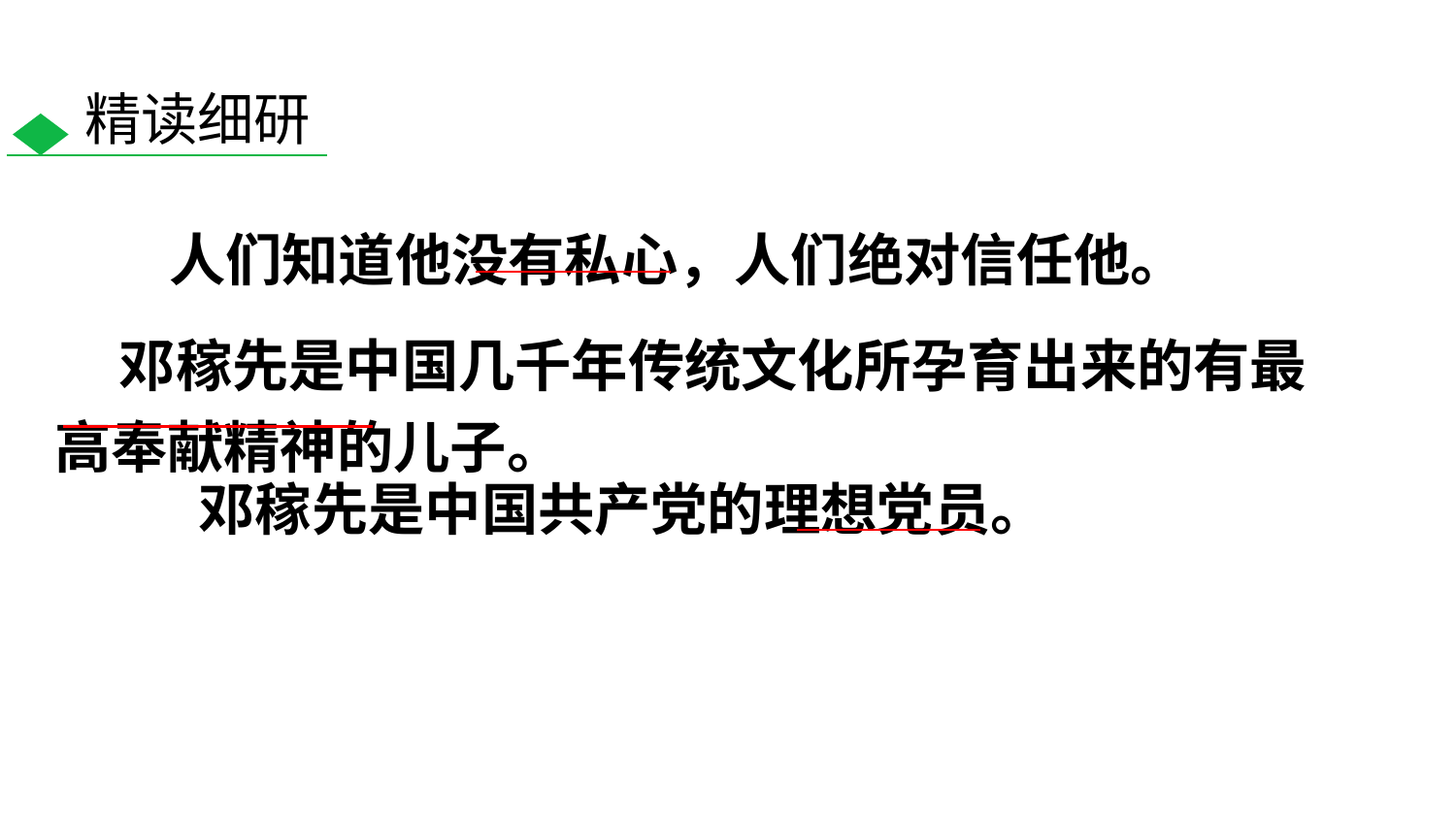

精读细研

人们知道他没有私心，人们绝对信任他。
    邓稼先是中国几千年传统文化所孕育出来的有最高奉献精神的儿子。
邓稼先是中国共产党的理想党员。